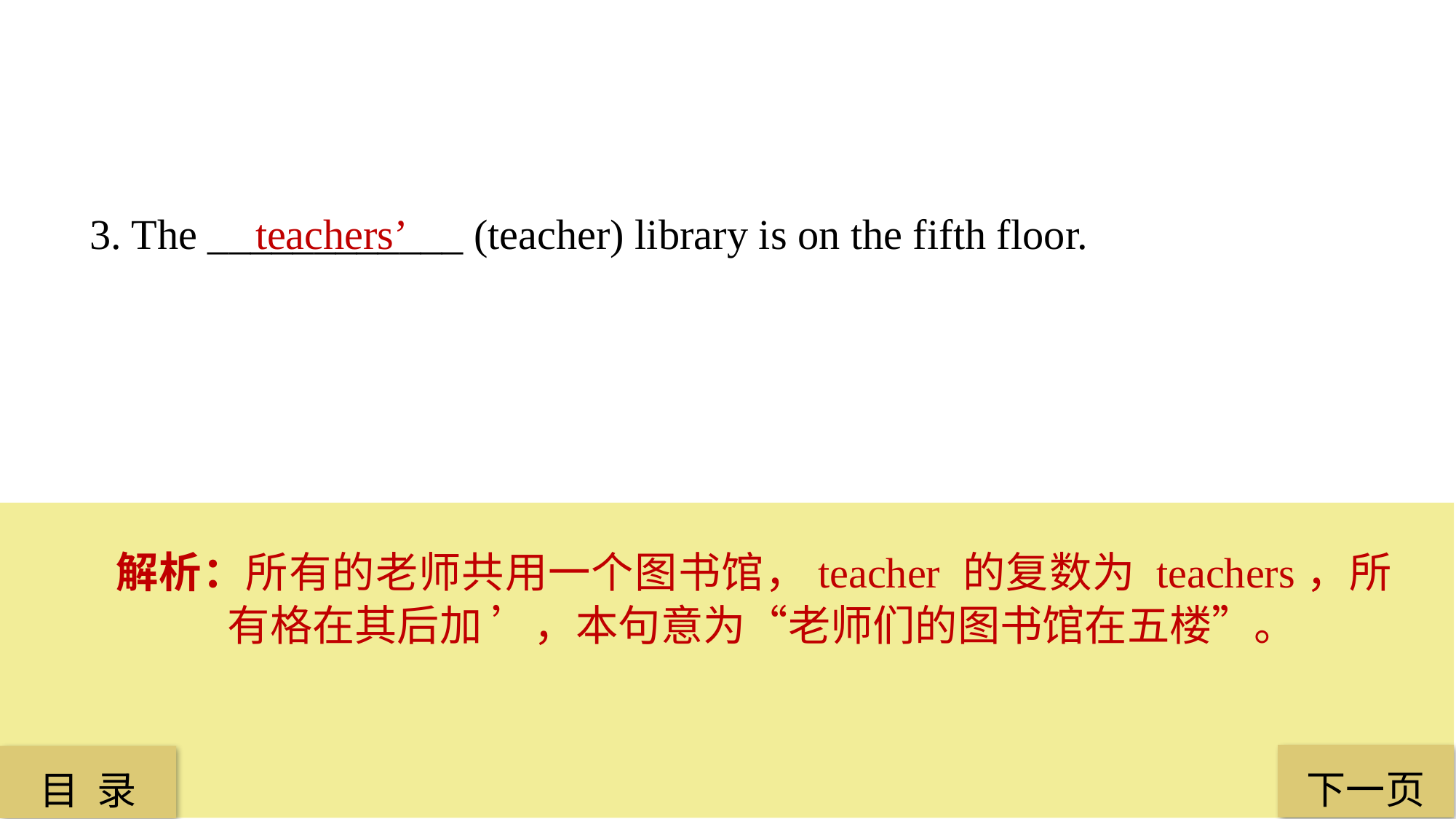

3. The ____________ (teacher) library is on the fifth floor.
 teachers’
解析：所有的老师共用一个图书馆，teacher 的复数为 teachers，所有格在其后加 ’，本句意为“老师们的图书馆在五楼”。